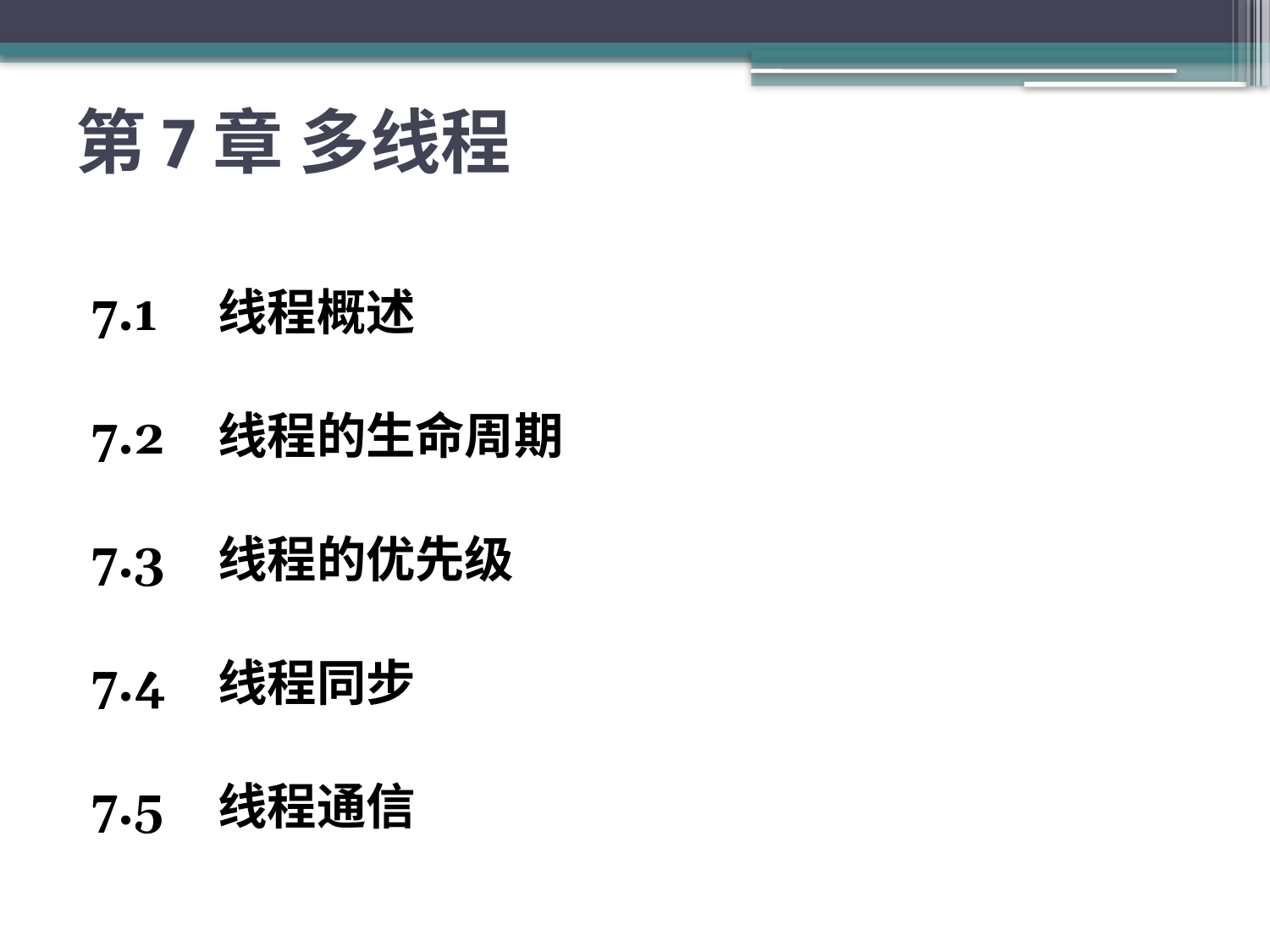

# 第7章 多线程
7.1	线程概述
7.2	线程的生命周期
7.3	线程的优先级
7.4	线程同步
7.5	线程通信